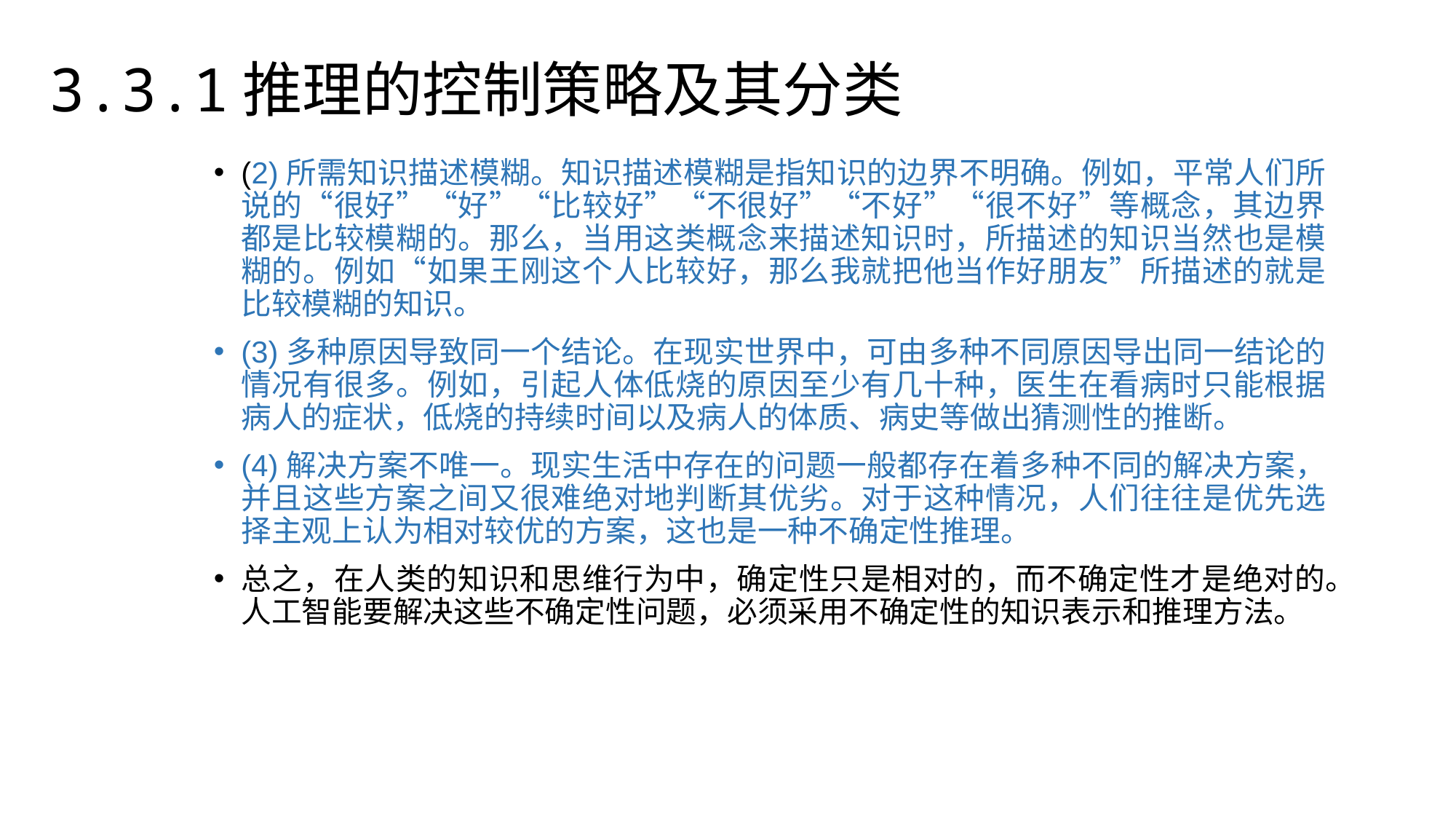

3.3.1推理的控制策略及其分类
(2)所需知识描述模糊。知识描述模糊是指知识的边界不明确。例如，平常人们所说的“很好”“好”“比较好”“不很好”“不好”“很不好”等概念，其边界都是比较模糊的。那么，当用这类概念来描述知识时，所描述的知识当然也是模糊的。例如“如果王刚这个人比较好，那么我就把他当作好朋友”所描述的就是比较模糊的知识。
(3)多种原因导致同一个结论。在现实世界中，可由多种不同原因导出同一结论的情况有很多。例如，引起人体低烧的原因至少有几十种，医生在看病时只能根据病人的症状，低烧的持续时间以及病人的体质、病史等做出猜测性的推断。
(4)解决方案不唯一。现实生活中存在的问题一般都存在着多种不同的解决方案，并且这些方案之间又很难绝对地判断其优劣。对于这种情况，人们往往是优先选择主观上认为相对较优的方案，这也是一种不确定性推理。
总之，在人类的知识和思维行为中，确定性只是相对的，而不确定性才是绝对的。人工智能要解决这些不确定性问题，必须采用不确定性的知识表示和推理方法。